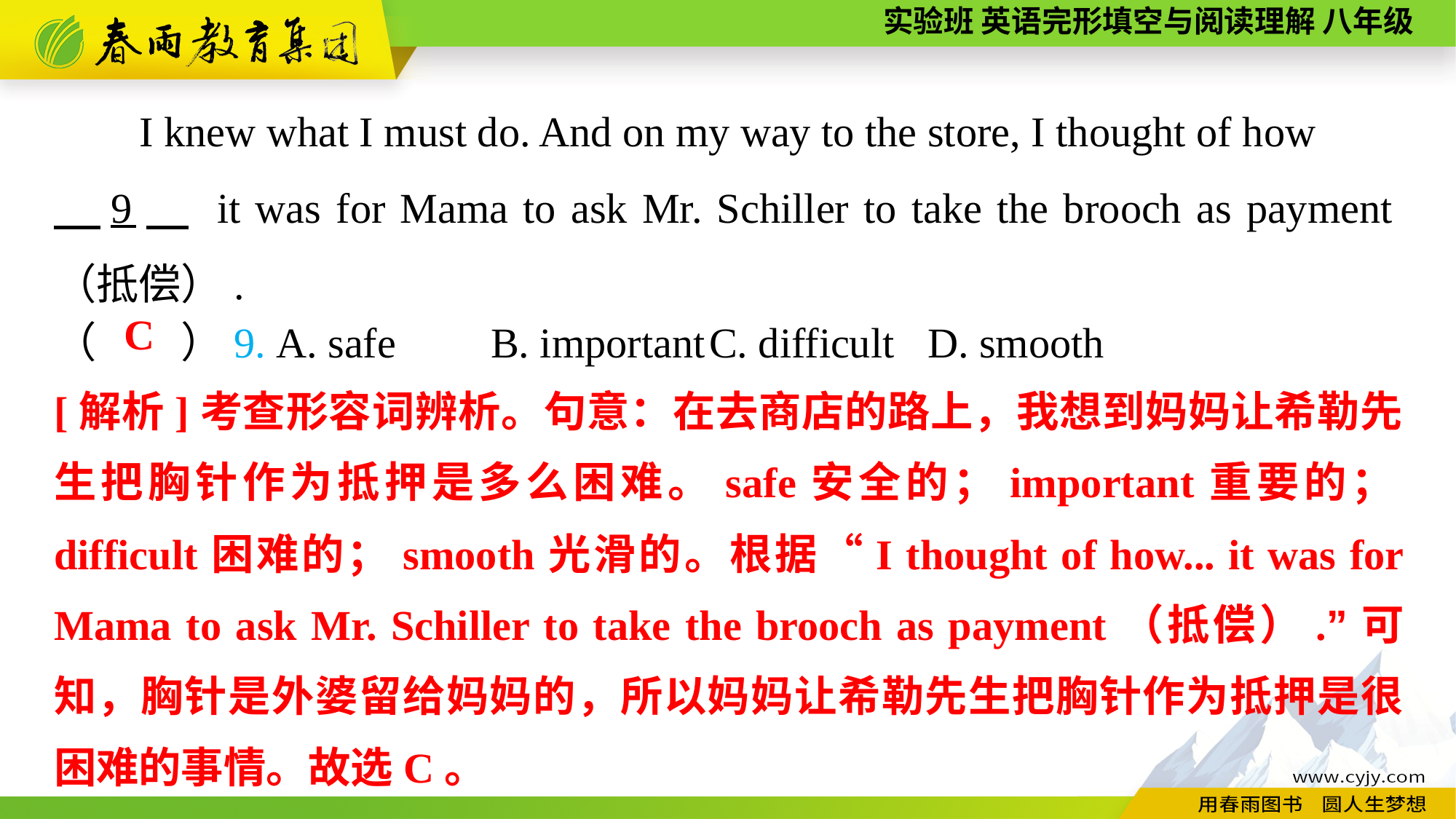

I knew what I must do. And on my way to the store, I thought of how
　9　 it was for Mama to ask Mr. Schiller to take the brooch as payment（抵偿）.
（　　）9. A. safe	B. important	C. difficult	D. smooth
C
[解析]考查形容词辨析。句意：在去商店的路上，我想到妈妈让希勒先生把胸针作为抵押是多么困难。safe安全的；important重要的；difficult困难的；smooth光滑的。根据“I thought of how... it was for Mama to ask Mr. Schiller to take the brooch as payment（抵偿）.”可知，胸针是外婆留给妈妈的，所以妈妈让希勒先生把胸针作为抵押是很困难的事情。故选C。